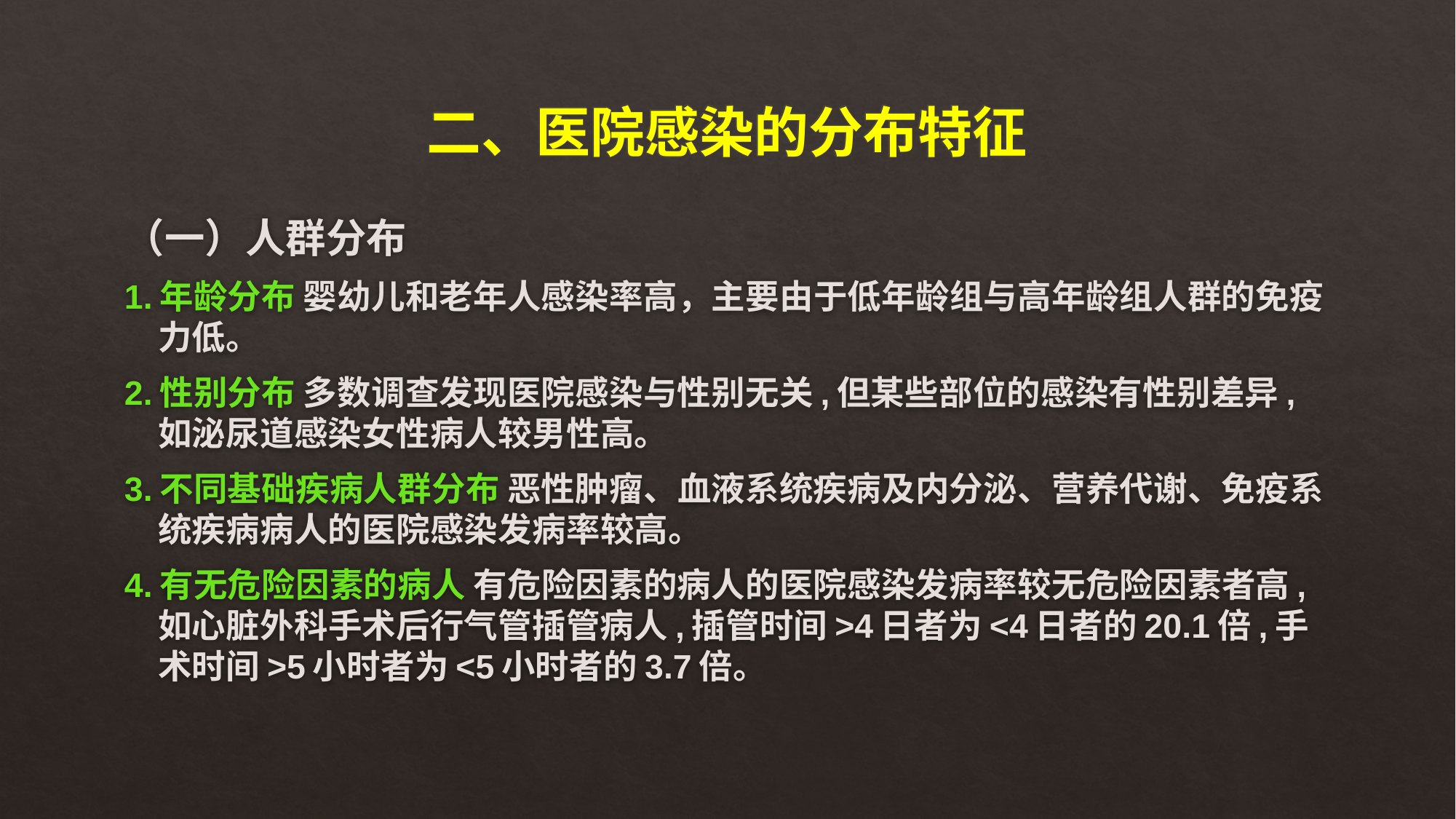

# 二、医院感染的分布特征
（一）人群分布
1.年龄分布 婴幼儿和老年人感染率高，主要由于低年龄组与高年龄组人群的免疫力低。
2.性别分布 多数调查发现医院感染与性别无关,但某些部位的感染有性别差异,如泌尿道感染女性病人较男性高。
3.不同基础疾病人群分布 恶性肿瘤、血液系统疾病及内分泌、营养代谢、免疫系统疾病病人的医院感染发病率较高。
4.有无危险因素的病人 有危险因素的病人的医院感染发病率较无危险因素者高,如心脏外科手术后行气管插管病人,插管时间>4日者为<4日者的20.1倍,手术时间>5小时者为<5小时者的3.7倍。